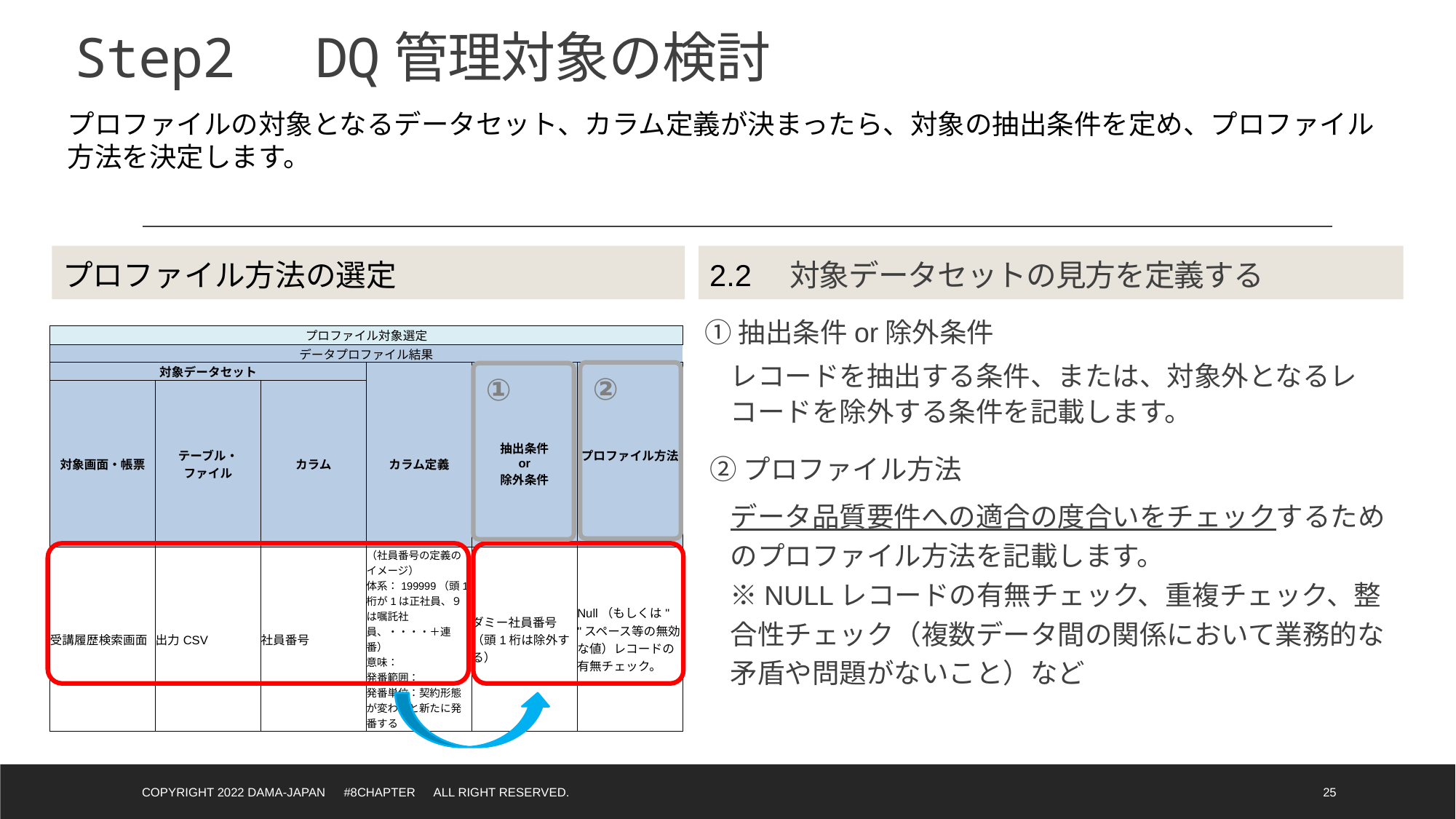

# Step2　DQ管理対象の検討
プロファイルの対象となるデータセット、カラム定義が決まったら、対象の抽出条件を定め、プロファイル方法を決定します。
プロファイル方法の選定
2.2　対象データセットの見方を定義する
①抽出条件or除外条件
レコードを抽出する条件、または、対象外となるレコードを除外する条件を記載します。
②プロファイル方法
データ品質要件への適合の度合いをチェックするためのプロファイル方法を記載します。
※NULLレコードの有無チェック、重複チェック、整合性チェック（複数データ間の関係において業務的な矛盾や問題がないこと）など
| プロファイル対象選定 |  |  |  |  |  |
| --- | --- | --- | --- | --- | --- |
| データプロファイル結果 |  |  |  |  |  |
| 対象データセット |  |  |  |  | プロファイル方法 |
| 対象画面・帳票 | テーブル・ ファイル | カラム | カラム定義 | 抽出条件 or 除外条件 |  |
| 受講履歴検索画面 | 出力CSV | 社員番号 | （社員番号の定義のイメージ） 体系：199999（頭1桁が1は正社員、９は嘱託社員、・・・・＋連番） 意味： 発番範囲： 発番単位：契約形態が変わると新たに発番する | ダミー社員番号（頭1桁は除外する） | Null（もしくは" "スペース等の無効な値）レコードの有無チェック。 |
②
①

Copyright 2022 DAMA-JAPAN　#8chapter　All right reserved.
25